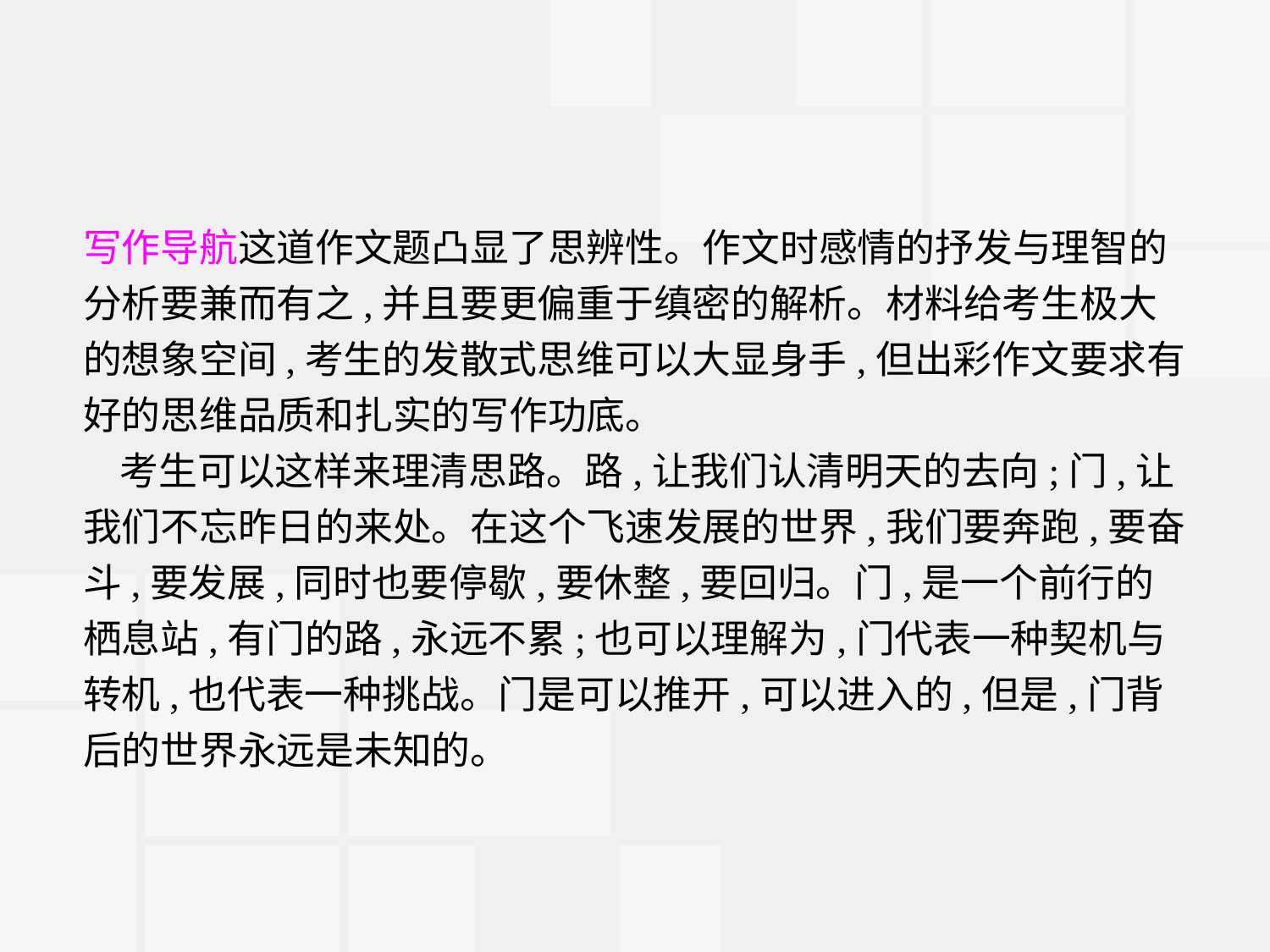

写作导航这道作文题凸显了思辨性。作文时感情的抒发与理智的分析要兼而有之,并且要更偏重于缜密的解析。材料给考生极大的想象空间,考生的发散式思维可以大显身手,但出彩作文要求有好的思维品质和扎实的写作功底。
考生可以这样来理清思路。路,让我们认清明天的去向;门,让我们不忘昨日的来处。在这个飞速发展的世界,我们要奔跑,要奋斗,要发展,同时也要停歇,要休整,要回归。门,是一个前行的栖息站,有门的路,永远不累;也可以理解为,门代表一种契机与转机,也代表一种挑战。门是可以推开,可以进入的,但是,门背后的世界永远是未知的。